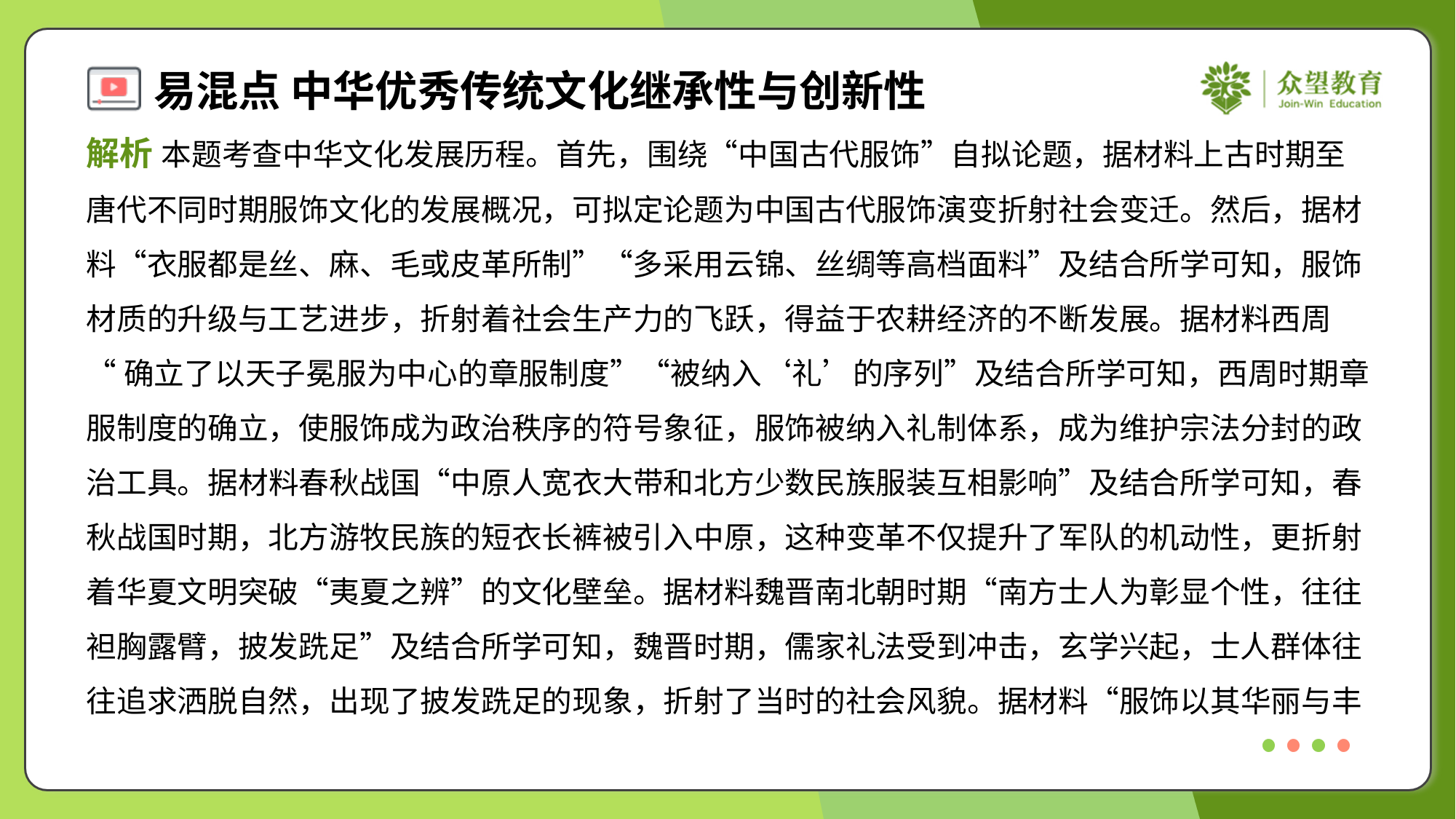

解析 本题考查中华文化发展历程。首先，围绕“中国古代服饰”自拟论题，据材料上古时期至
唐代不同时期服饰文化的发展概况，可拟定论题为中国古代服饰演变折射社会变迁。然后，据材
料“衣服都是丝、麻、毛或皮革所制”“多采用云锦、丝绸等高档面料”及结合所学可知，服饰
材质的升级与工艺进步，折射着社会生产力的飞跃，得益于农耕经济的不断发展。据材料西周
“确立了以天子冕服为中心的章服制度”“被纳入‘礼’的序列”及结合所学可知，西周时期章
服制度的确立，使服饰成为政治秩序的符号象征，服饰被纳入礼制体系，成为维护宗法分封的政
治工具。据材料春秋战国“中原人宽衣大带和北方少数民族服装互相影响”及结合所学可知，春
秋战国时期，北方游牧民族的短衣长裤被引入中原，这种变革不仅提升了军队的机动性，更折射
着华夏文明突破“夷夏之辨”的文化壁垒。据材料魏晋南北朝时期“南方士人为彰显个性，往往
袒胸露臂，披发跣足”及结合所学可知，魏晋时期，儒家礼法受到冲击，玄学兴起，士人群体往
往追求洒脱自然，出现了披发跣足的现象，折射了当时的社会风貌。据材料“服饰以其华丽与丰